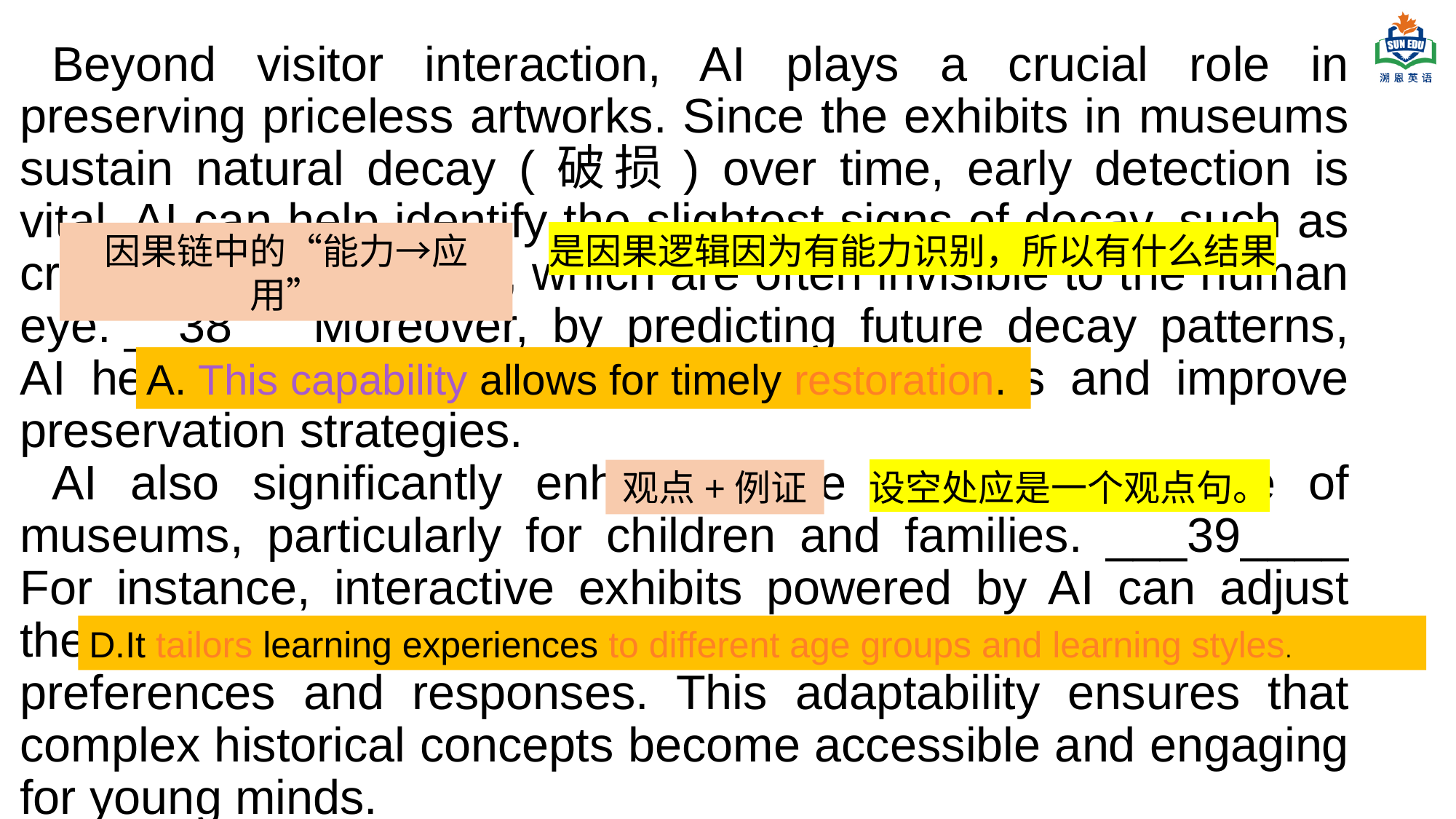

Beyond visitor interaction, AI plays a crucial role in preserving priceless artworks. Since the exhibits in museums sustain natural decay (破损) over time, early detection is vital. AI can help identify the slightest signs of decay, such as cracks or discoloration, which are often invisible to the human eye. __38___Moreover, by predicting future decay patterns, AI helps museums take preventive measures and improve preservation strategies.
AI also significantly enhances the educational value of museums, particularly for children and families. ___39____ For instance, interactive exhibits powered by AI can adjust their content and difficulty level based on the user’s preferences and responses. This adaptability ensures that complex historical concepts become accessible and engaging for young minds.
因果链中的“能力→应用”
是因果逻辑因为有能力识别，所以有什么结果
A. This capability allows for timely restoration.
观点+例证
设空处应是一个观点句。
D.It tailors learning experiences to different age groups and learning styles.